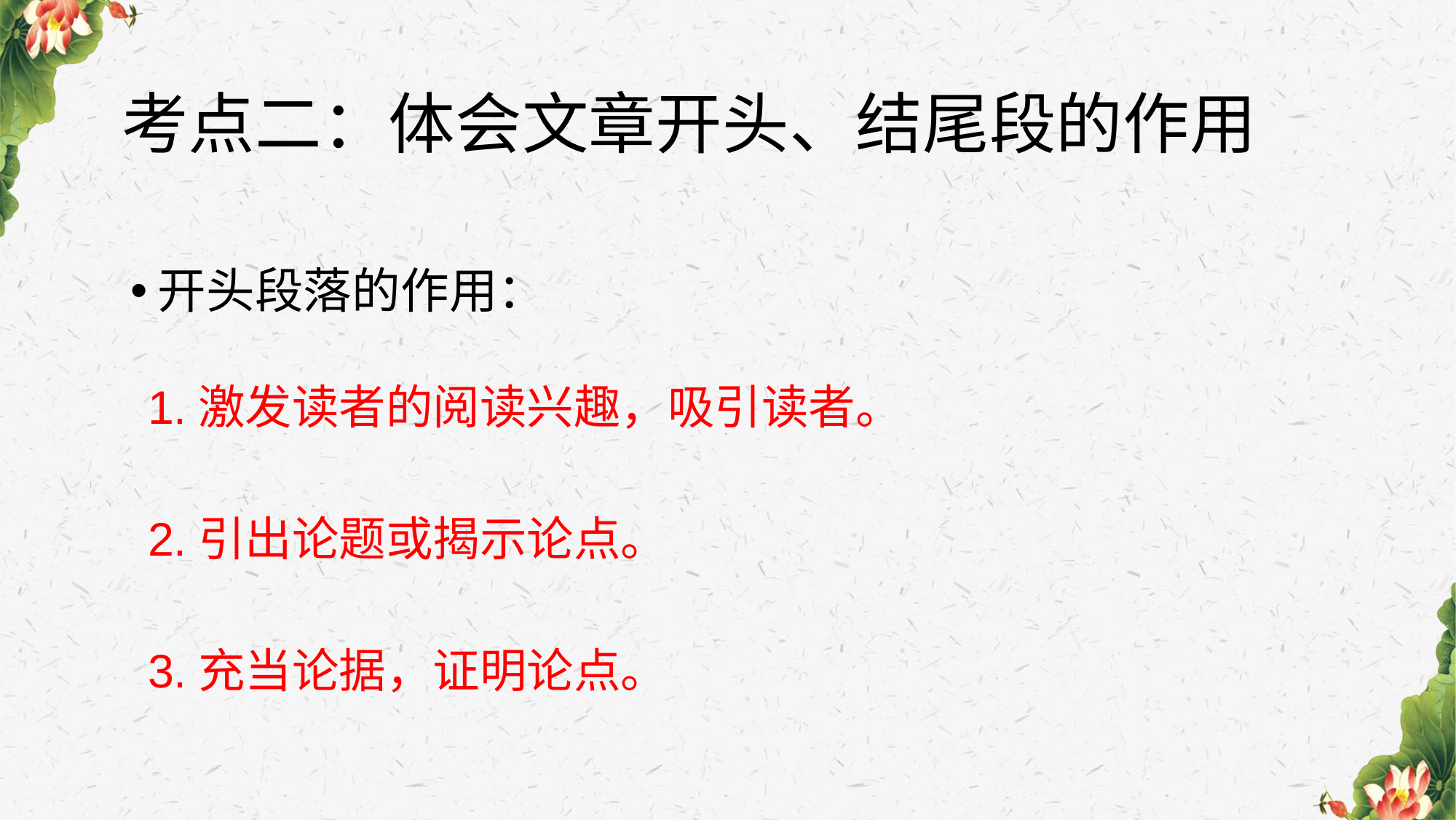

# 考点二：体会文章开头、结尾段的作用
开头段落的作用：

  1.激发读者的阅读兴趣，吸引读者。

  2.引出论题或揭示论点。

  3.充当论据，证明论点。